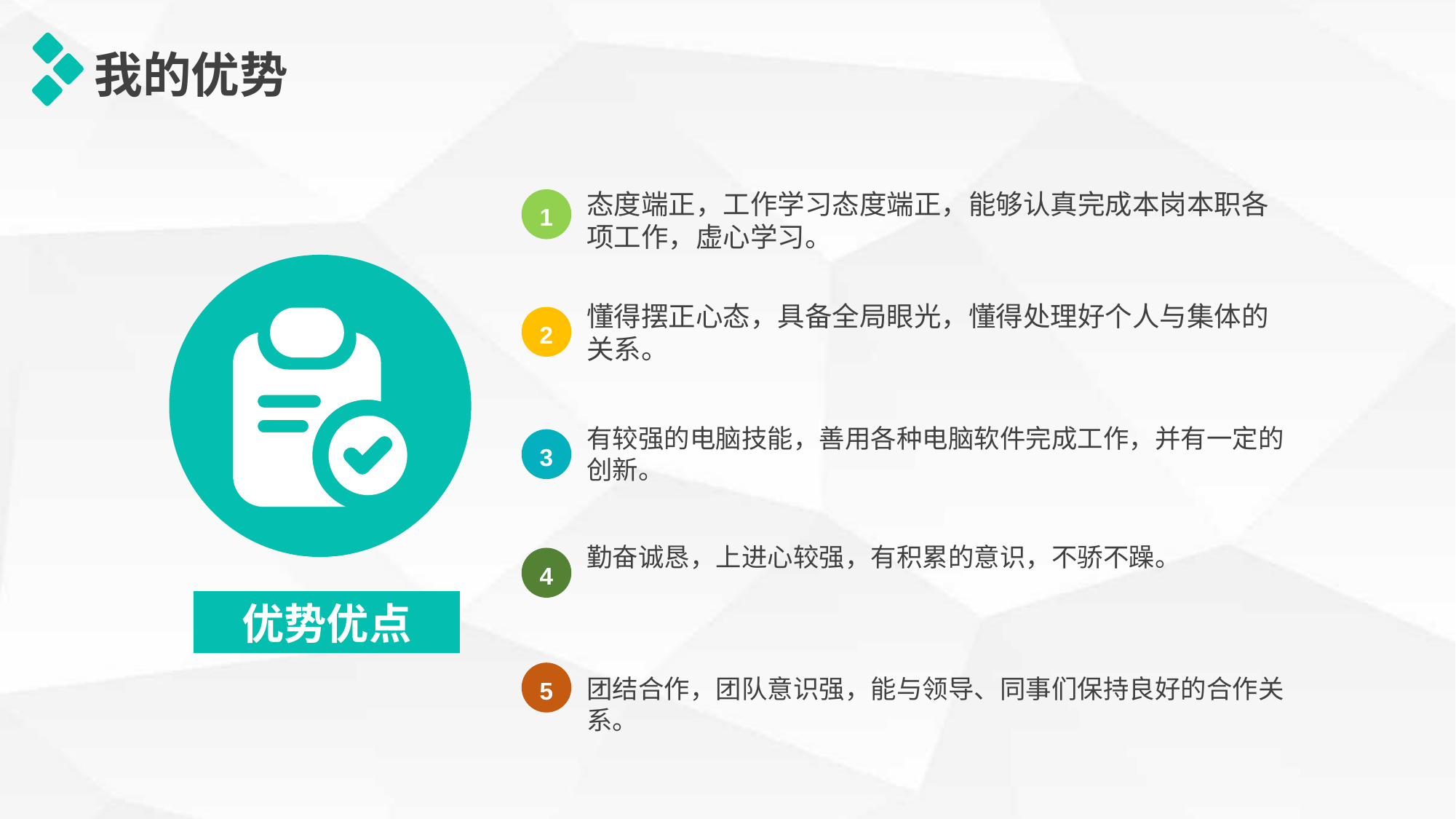

我的优势

态度端正，工作学习态度端正，能够认真完成本岗本职各项工作，虚心学习。
1

懂得摆正心态，具备全局眼光，懂得处理好个人与集体的关系。
2

有较强的电脑技能，善用各种电脑软件完成工作，并有一定的创新。
3
勤奋诚恳，上进心较强，有积累的意识，不骄不躁。
4
优势优点
5
团结合作，团队意识强，能与领导、同事们保持良好的合作关系。
延时符